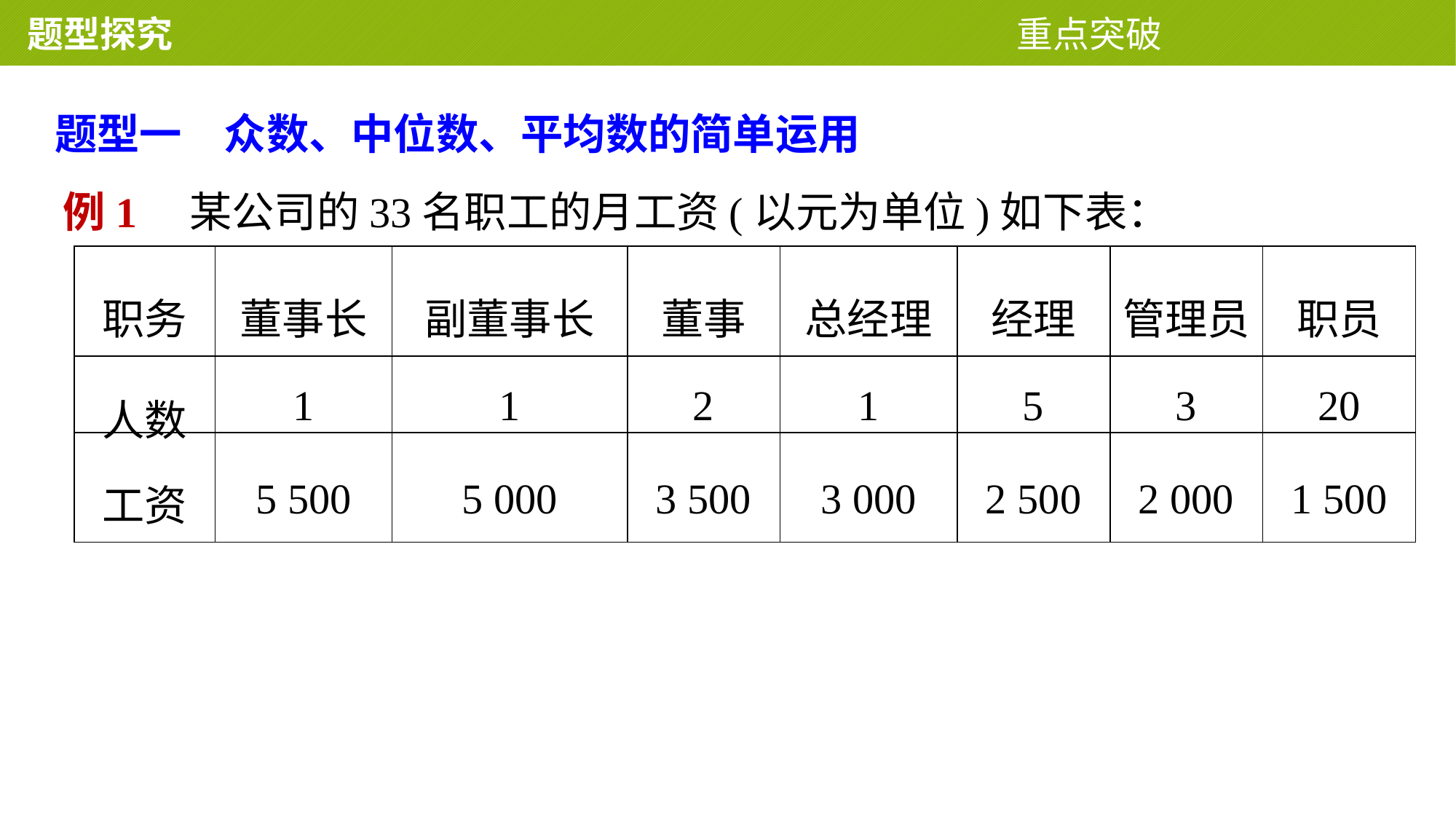

题型探究                                                                                                       重点突破
题型一　众数、中位数、平均数的简单运用
例1　某公司的33名职工的月工资(以元为单位)如下表：
| 职务 | 董事长 | 副董事长 | 董事 | 总经理 | 经理 | 管理员 | 职员 |
| --- | --- | --- | --- | --- | --- | --- | --- |
| 人数 | 1 | 1 | 2 | 1 | 5 | 3 | 20 |
| 工资 | 5 500 | 5 000 | 3 500 | 3 000 | 2 500 | 2 000 | 1 500 |